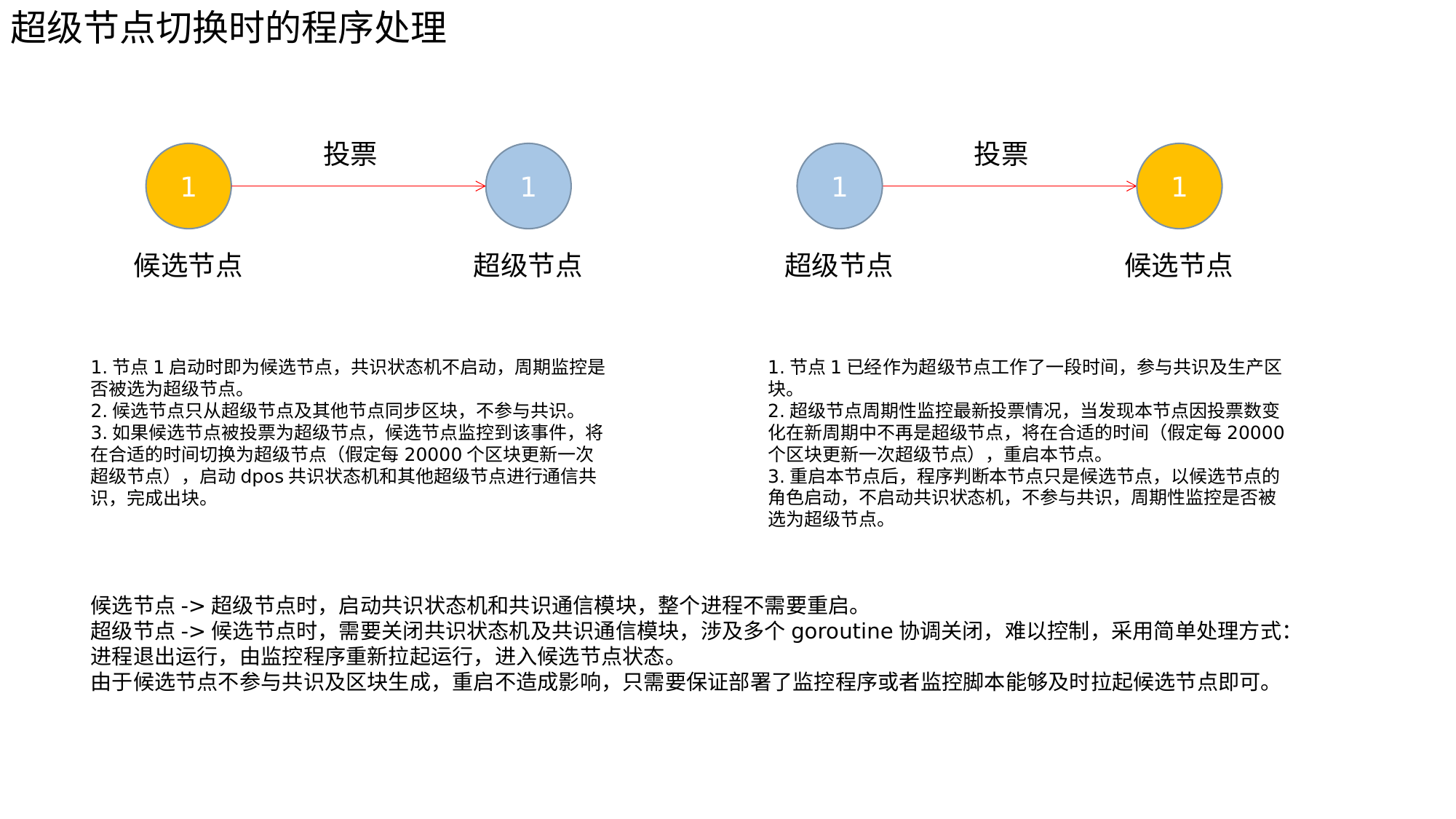

超级节点切换时的程序处理
投票
投票
1
1
1
1
候选节点
超级节点
超级节点
候选节点
1.节点1启动时即为候选节点，共识状态机不启动，周期监控是否被选为超级节点。
2.候选节点只从超级节点及其他节点同步区块，不参与共识。
3.如果候选节点被投票为超级节点，候选节点监控到该事件，将在合适的时间切换为超级节点（假定每20000个区块更新一次超级节点），启动dpos共识状态机和其他超级节点进行通信共识，完成出块。
1.节点1已经作为超级节点工作了一段时间，参与共识及生产区块。
2.超级节点周期性监控最新投票情况，当发现本节点因投票数变化在新周期中不再是超级节点，将在合适的时间（假定每20000个区块更新一次超级节点），重启本节点。
3.重启本节点后，程序判断本节点只是候选节点，以候选节点的角色启动，不启动共识状态机，不参与共识，周期性监控是否被选为超级节点。
候选节点->超级节点时，启动共识状态机和共识通信模块，整个进程不需要重启。
超级节点->候选节点时，需要关闭共识状态机及共识通信模块，涉及多个goroutine协调关闭，难以控制，采用简单处理方式：进程退出运行，由监控程序重新拉起运行，进入候选节点状态。
由于候选节点不参与共识及区块生成，重启不造成影响，只需要保证部署了监控程序或者监控脚本能够及时拉起候选节点即可。